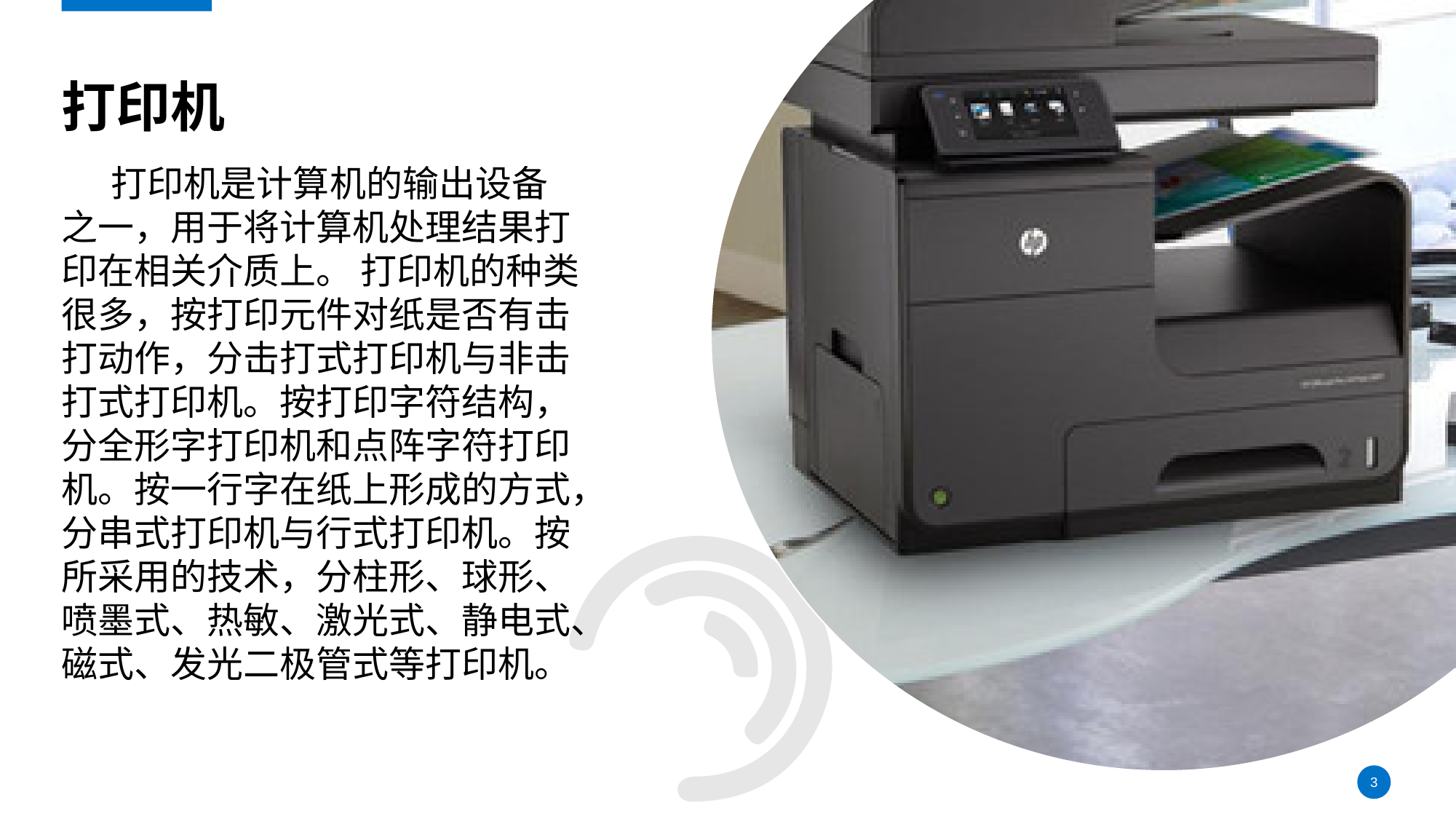

# 打印机
     打印机是计算机的输出设备之一，用于将计算机处理结果打印在相关介质上。 打印机的种类很多，按打印元件对纸是否有击打动作，分击打式打印机与非击打式打印机。按打印字符结构，分全形字打印机和点阵字符打印机。按一行字在纸上形成的方式，分串式打印机与行式打印机。按所采用的技术，分柱形、球形、喷墨式、热敏、激光式、静电式、磁式、发光二极管式等打印机。
3